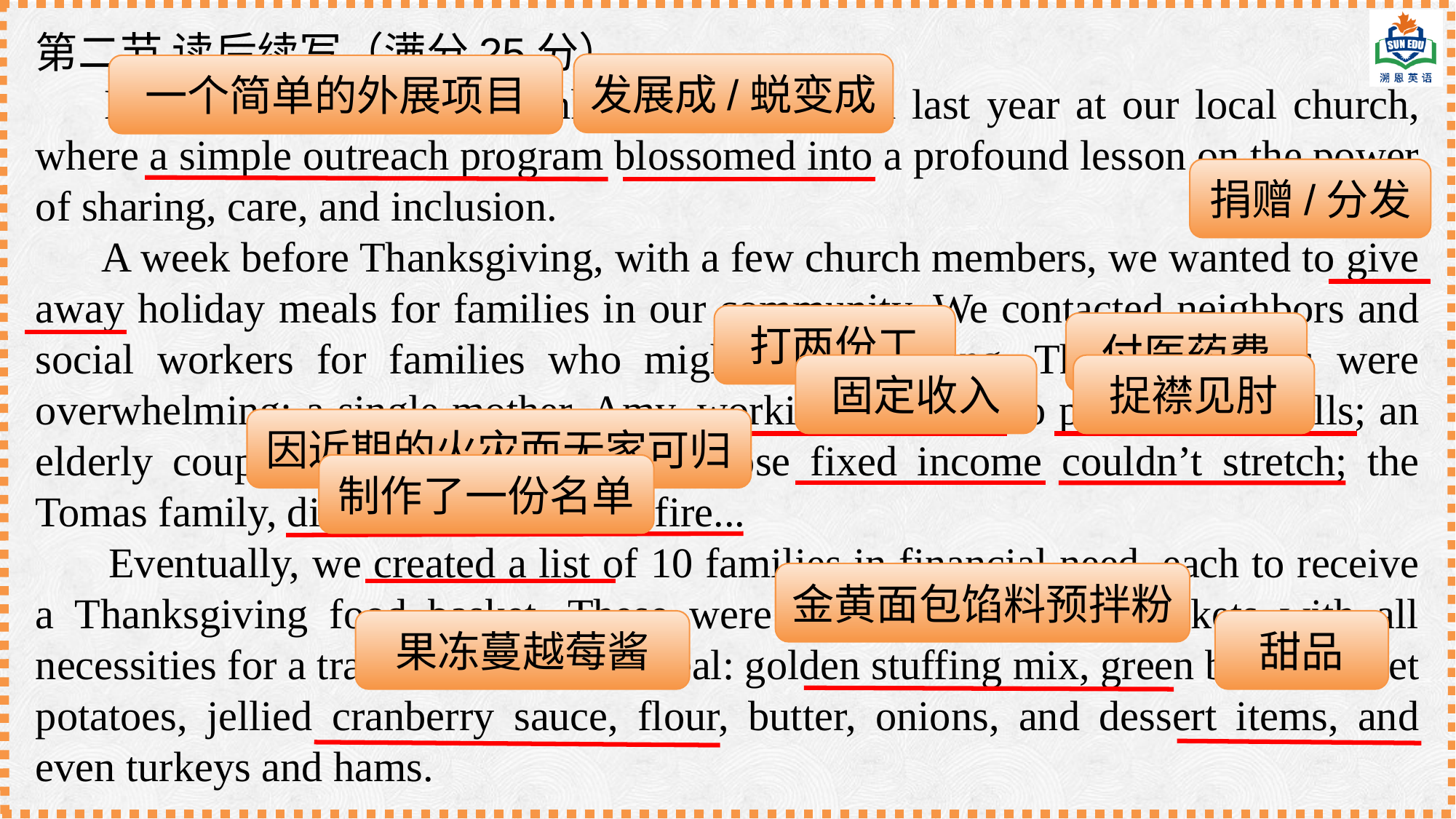

第二节 读后续写（满分25分）
  My most memorable Thanksgiving happened last year at our local church, where a simple outreach program blossomed into a profound lesson on the power of sharing, care, and inclusion.
      A week before Thanksgiving, with a few church members, we wanted to give away holiday meals for families in our community. We contacted neighbors and social workers for families who might be struggling. Their responses were overwhelming: a single mother, Amy, working two jobs to pay medical bills; an elderly couple, Mr and Mrs Jones, whose fixed income couldn’t stretch; the Tomas family, displaced by a recent fire...
   Eventually, we created a list of 10 families in financial need, each to receive a Thanksgiving food basket. These were carefully prepared baskets with all necessities for a traditional holiday meal: golden stuffing mix, green beans, sweet potatoes, jellied cranberry sauce, flour, butter, onions, and dessert items, and even turkeys and hams.
发展成/蜕变成
一个简单的外展项目
捐赠/分发
打两份工
付医药费
固定收入
捉襟见肘
因近期的火灾而无家可归
制作了一份名单
金黄面包馅料预拌粉
果冻蔓越莓酱
甜品